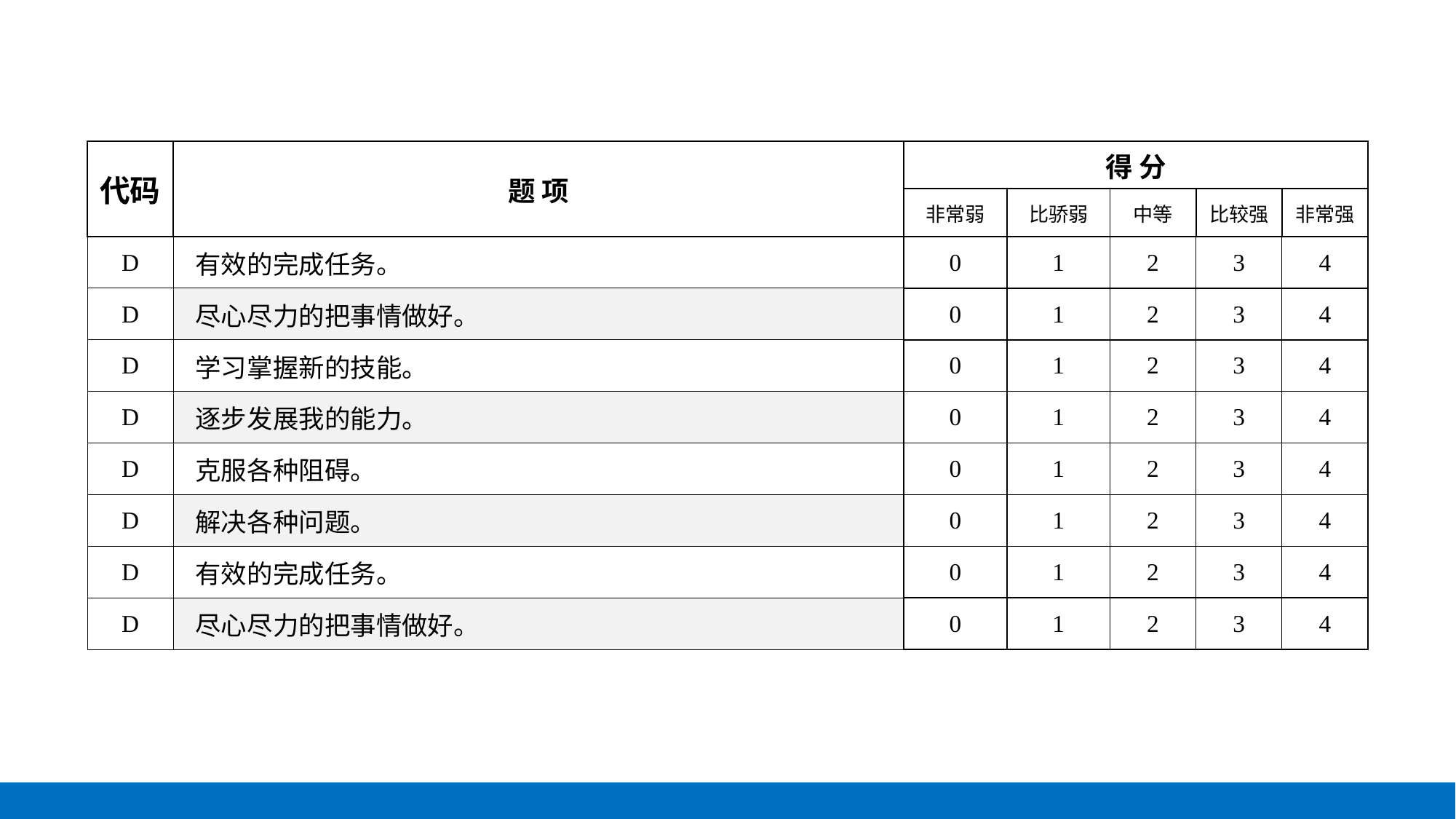

| 代码 | 题 项 | 得 分 |  |  |  |  |
| --- | --- | --- | --- | --- | --- | --- |
|  |  | 非常弱 | 比骄弱 | 中等 | 比较强 | 非常强 |
| D | 有效的完成任务。 | 0 | 1 | 2 | 3 | 4 |
| D | 尽心尽力的把事情做好。 | 0 | 1 | 2 | 3 | 4 |
| D | 学习掌握新的技能。 | 0 | 1 | 2 | 3 | 4 |
| D | 逐步发展我的能力。 | 0 | 1 | 2 | 3 | 4 |
| D | 克服各种阻碍。 | 0 | 1 | 2 | 3 | 4 |
| D | 解决各种问题。 | 0 | 1 | 2 | 3 | 4 |
| D | 有效的完成任务。 | 0 | 1 | 2 | 3 | 4 |
| D | 尽心尽力的把事情做好。 | 0 | 1 | 2 | 3 | 4 |